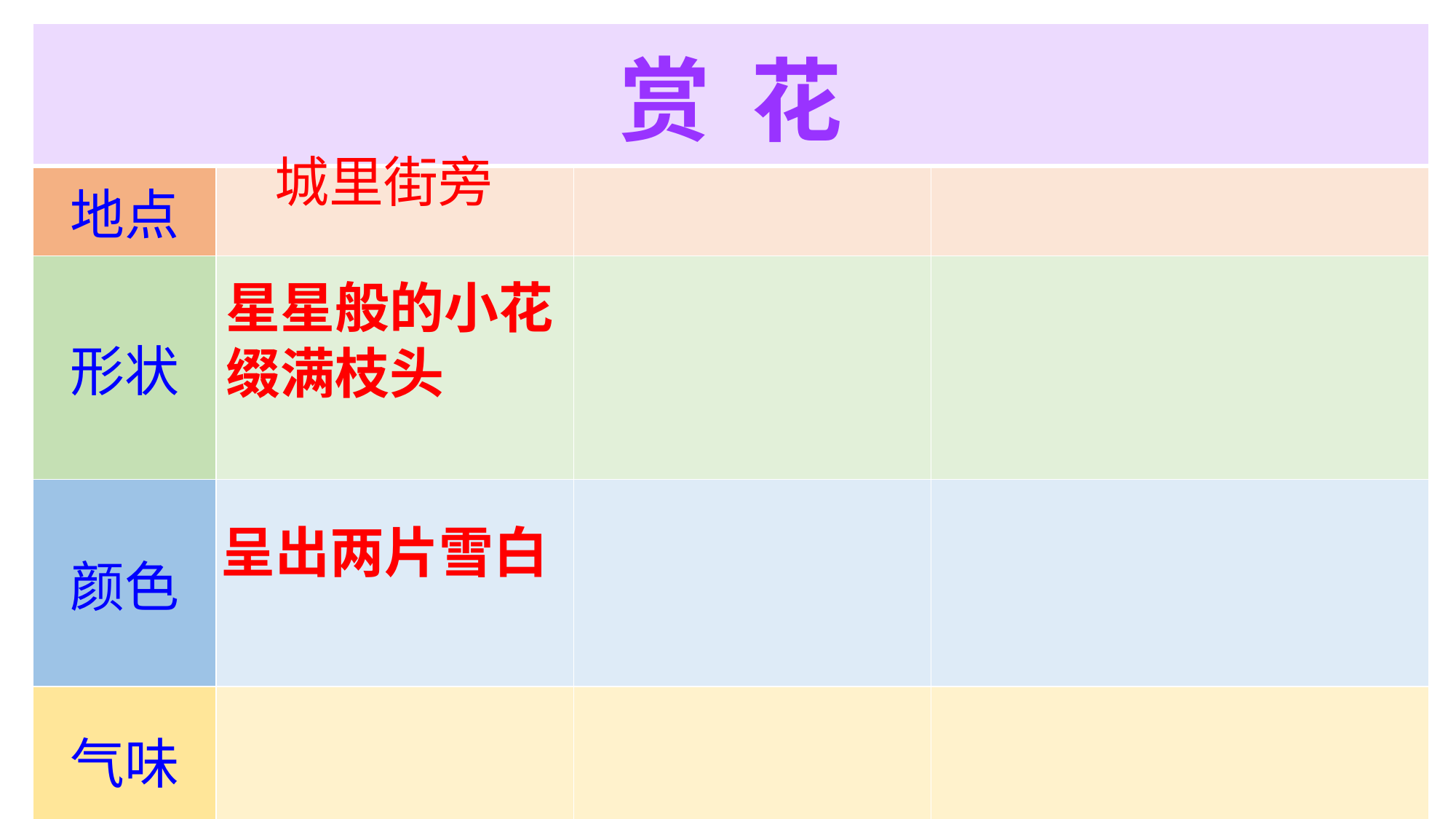

| 赏 花 |  |  |  |
| --- | --- | --- | --- |
| 地点 |  |  |  |
| 形状 |  |  |  |
| 颜色 |  |  |  |
| 气味 |  |  |  |
城里街旁
星星般的小花缀满枝头
呈出两片雪白